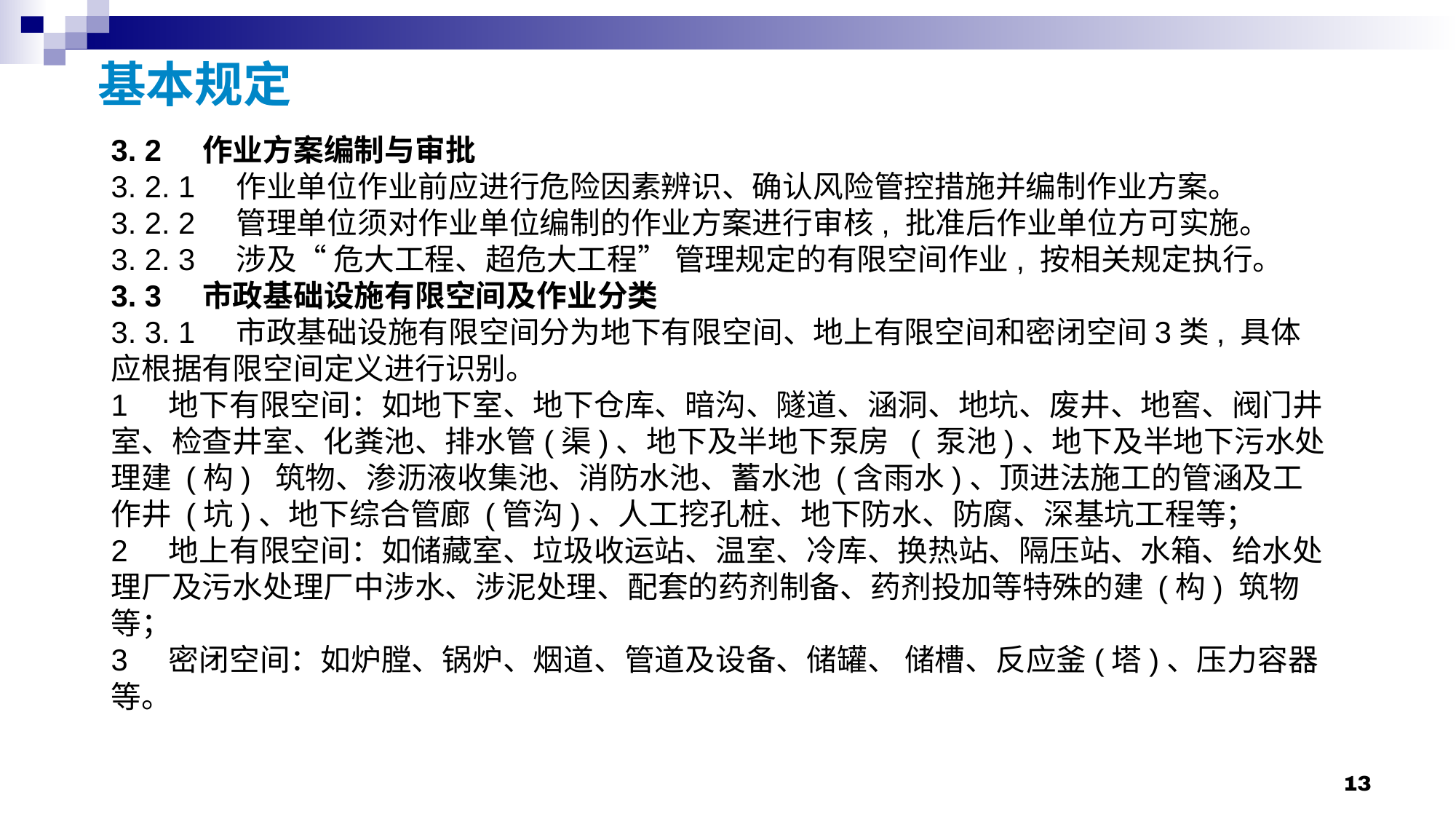

# 基本规定
3. 2    作业方案编制与审批
3. 2. 1    作业单位作业前应进行危险因素辨识、确认风险管控措施并编制作业方案。
3. 2. 2    管理单位须对作业单位编制的作业方案进行审核, 批准后作业单位方可实施。
3. 2. 3    涉及“ 危大工程、超危大工程” 管理规定的有限空间作业, 按相关规定执行。
3. 3    市政基础设施有限空间及作业分类
3. 3. 1    市政基础设施有限空间分为地下有限空间、地上有限空间和密闭空间3类, 具体应根据有限空间定义进行识别。
1    地下有限空间：如地下室、地下仓库、暗沟、隧道、涵洞、地坑、废井、地窖、阀门井室、检查井室、化粪池、排水管(渠)、地下及半地下泵房  ( 泵池)、地下及半地下污水处理建 (构)  筑物、渗沥液收集池、消防水池、蓄水池 (含雨水)、顶进法施工的管涵及工作井 (坑)、地下综合管廊 (管沟)、人工挖孔桩、地下防水、防腐、深基坑工程等；
2    地上有限空间：如储藏室、垃圾收运站、温室、冷库、换热站、隔压站、水箱、给水处理厂及污水处理厂中涉水、涉泥处理、配套的药剂制备、药剂投加等特殊的建 (构) 筑物等；
3    密闭空间：如炉膛、锅炉、烟道、管道及设备、储罐、 储槽、反应釜(塔)、压力容器等。
13